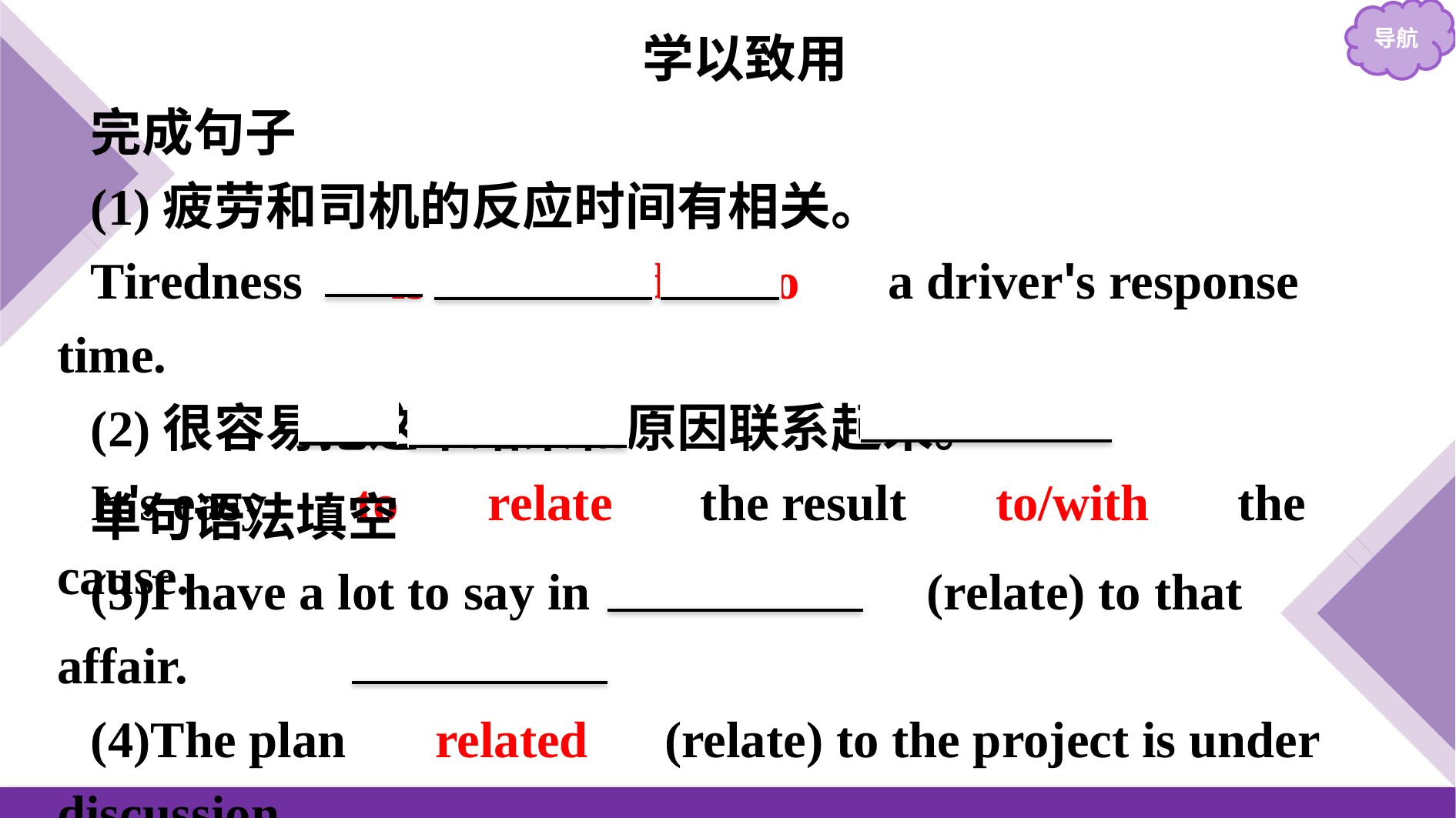

学以致用
完成句子
(1)疲劳和司机的反应时间有相关。
Tiredness 　is　 related　 to　 a driver's response time.
(2)很容易把这个结果和原因联系起来。
It's easy 　to　 relate　 the result 　to/with　 the cause.

单句语法填空
(3)I have a lot to say in 　relation　(relate) to that affair.
(4)The plan 　related　(relate) to the project is under discussion.